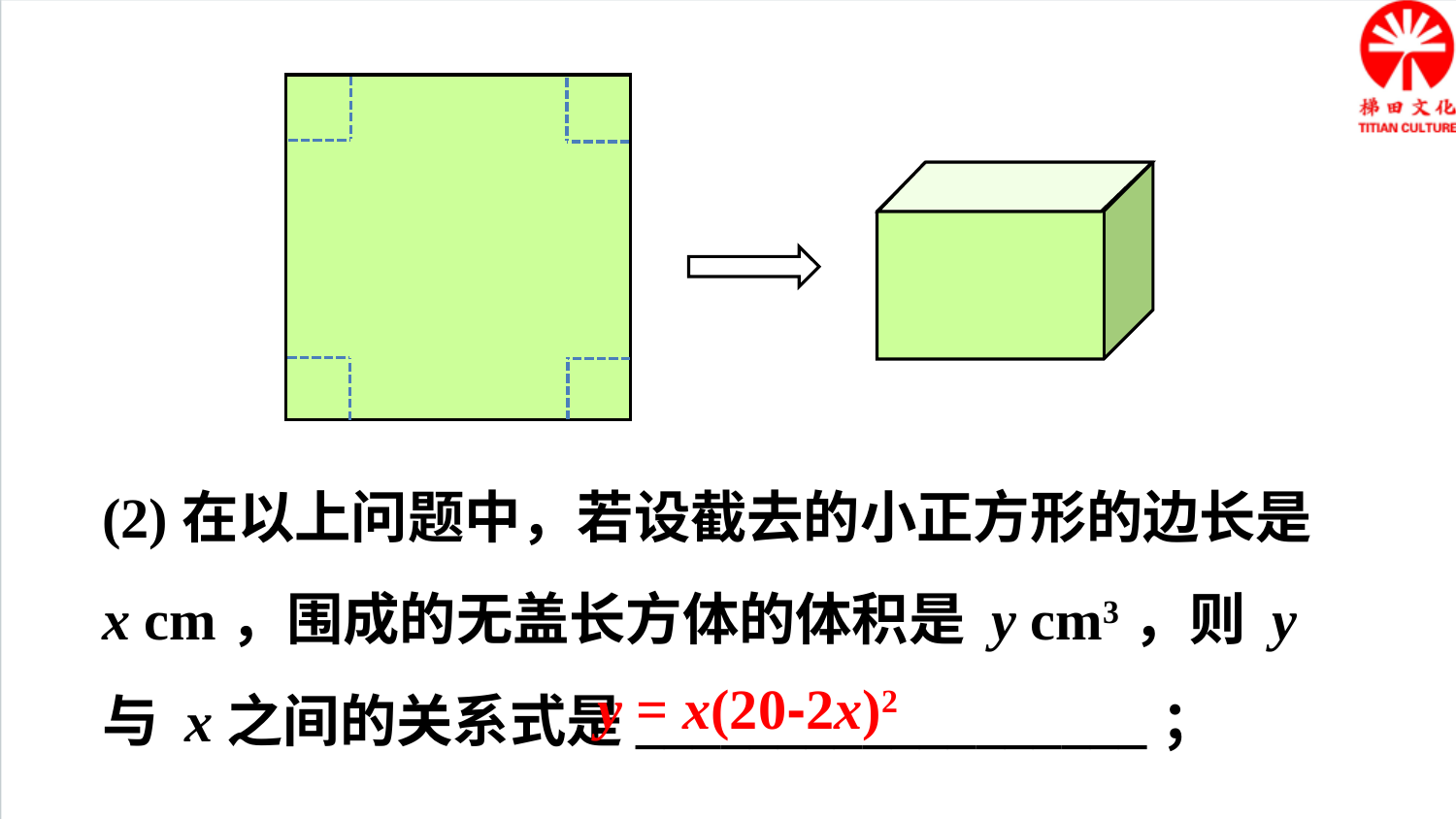

(2)在以上问题中，若设截去的小正方形的边长是 x cm，围成的无盖长方体的体积是 y cm3，则 y 与 x之间的关系式是__________________；
y = x(20-2x)2